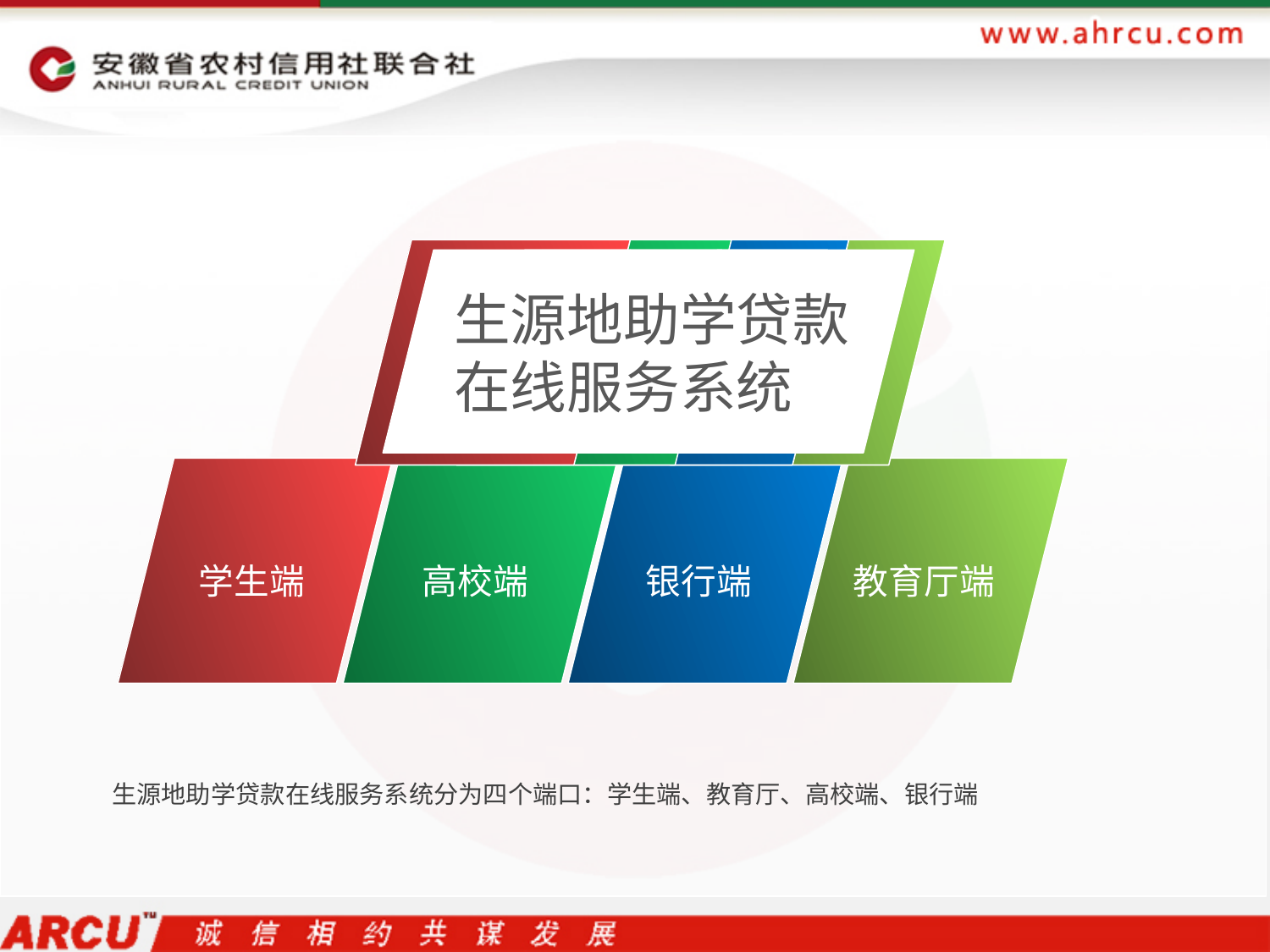

生源地助学贷款在线服务系统

 学生端               高校端               银行端             教育厅端
生源地助学贷款在线服务系统分为四个端口：学生端、教育厅、高校端、银行端